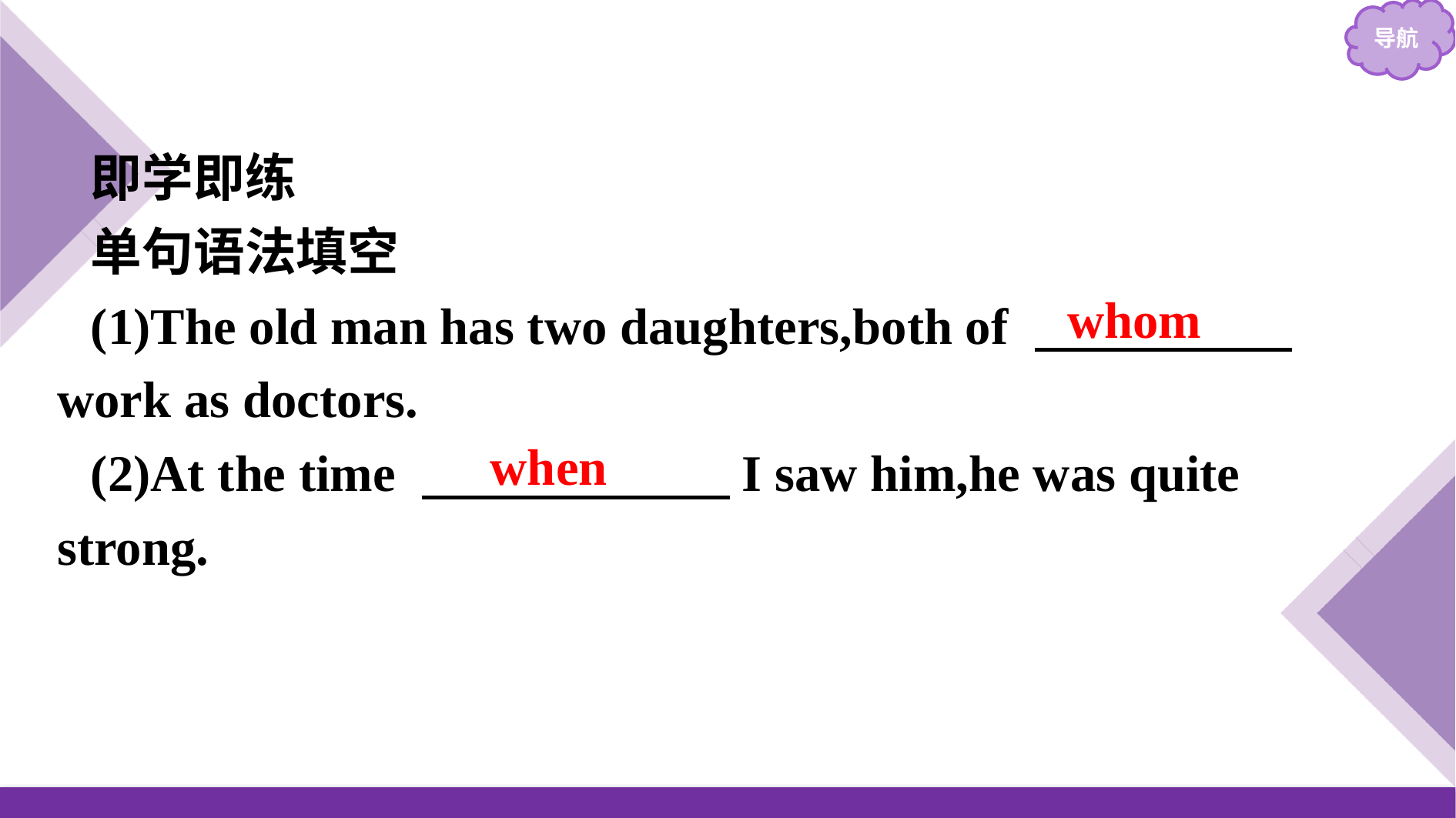

即学即练
单句语法填空
(1)The old man has two daughters,both of 　　　　　work as doctors.
(2)At the time 　　　　　　I saw him,he was quite strong.
whom
when